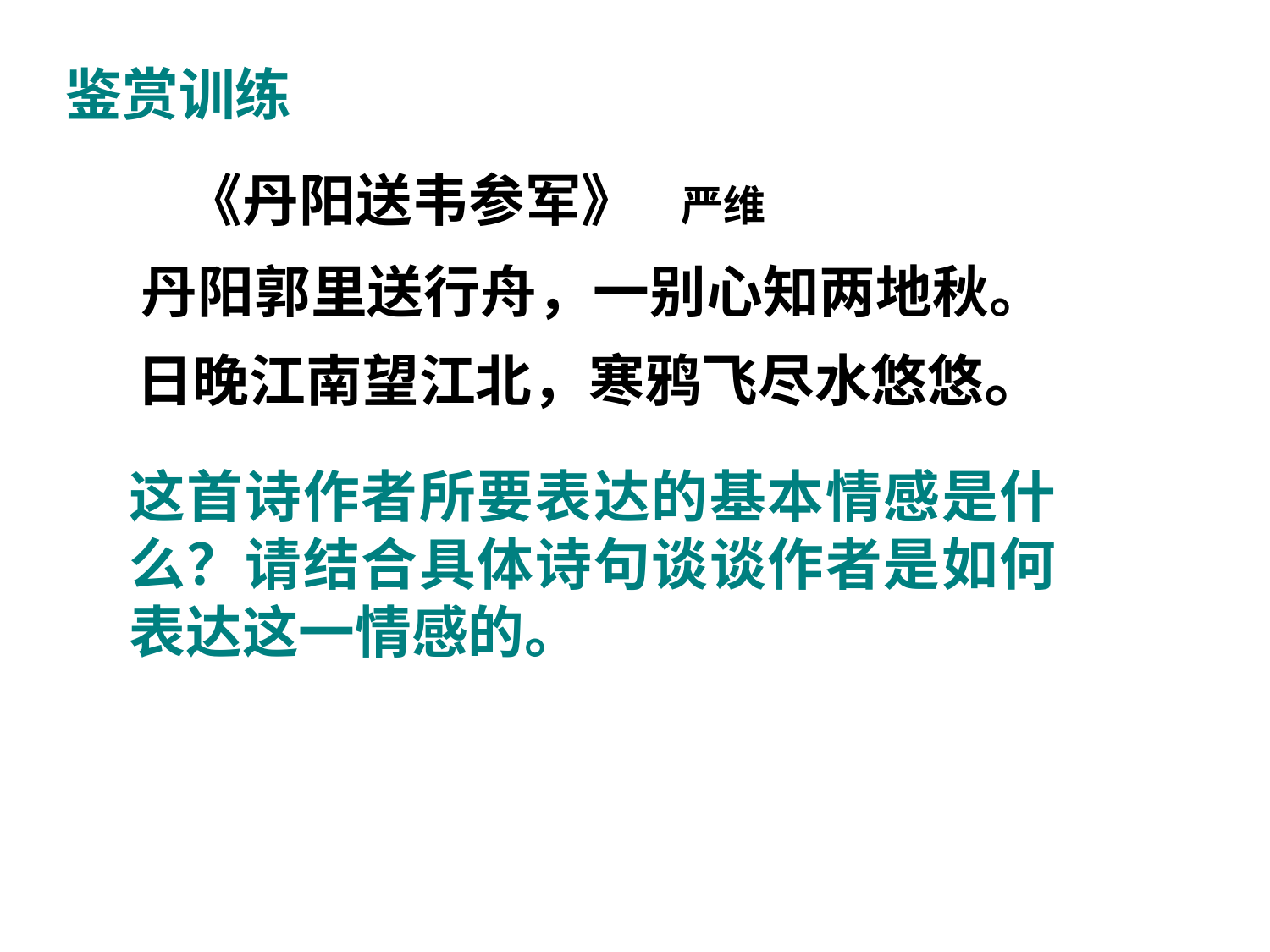

鉴赏训练
    《丹阳送韦参军》   严维
  丹阳郭里送行舟，一别心知两地秋。
  日晚江南望江北，寒鸦飞尽水悠悠。

这首诗作者所要表达的基本情感是什么？请结合具体诗句谈谈作者是如何表达这一情感的。